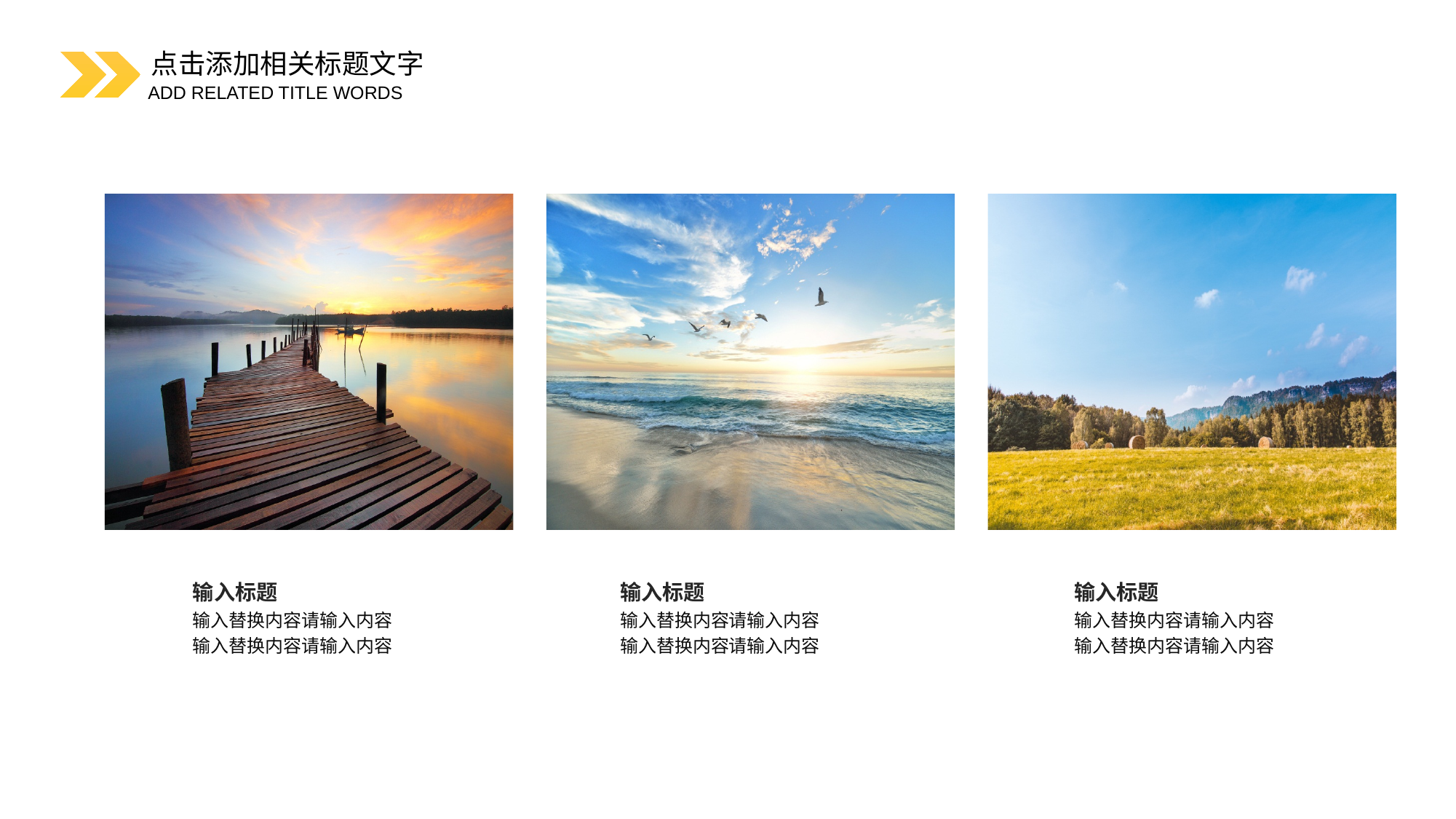

输入标题
输入替换内容请输入内容输入替换内容请输入内容
输入标题
输入替换内容请输入内容输入替换内容请输入内容
输入标题
输入替换内容请输入内容输入替换内容请输入内容